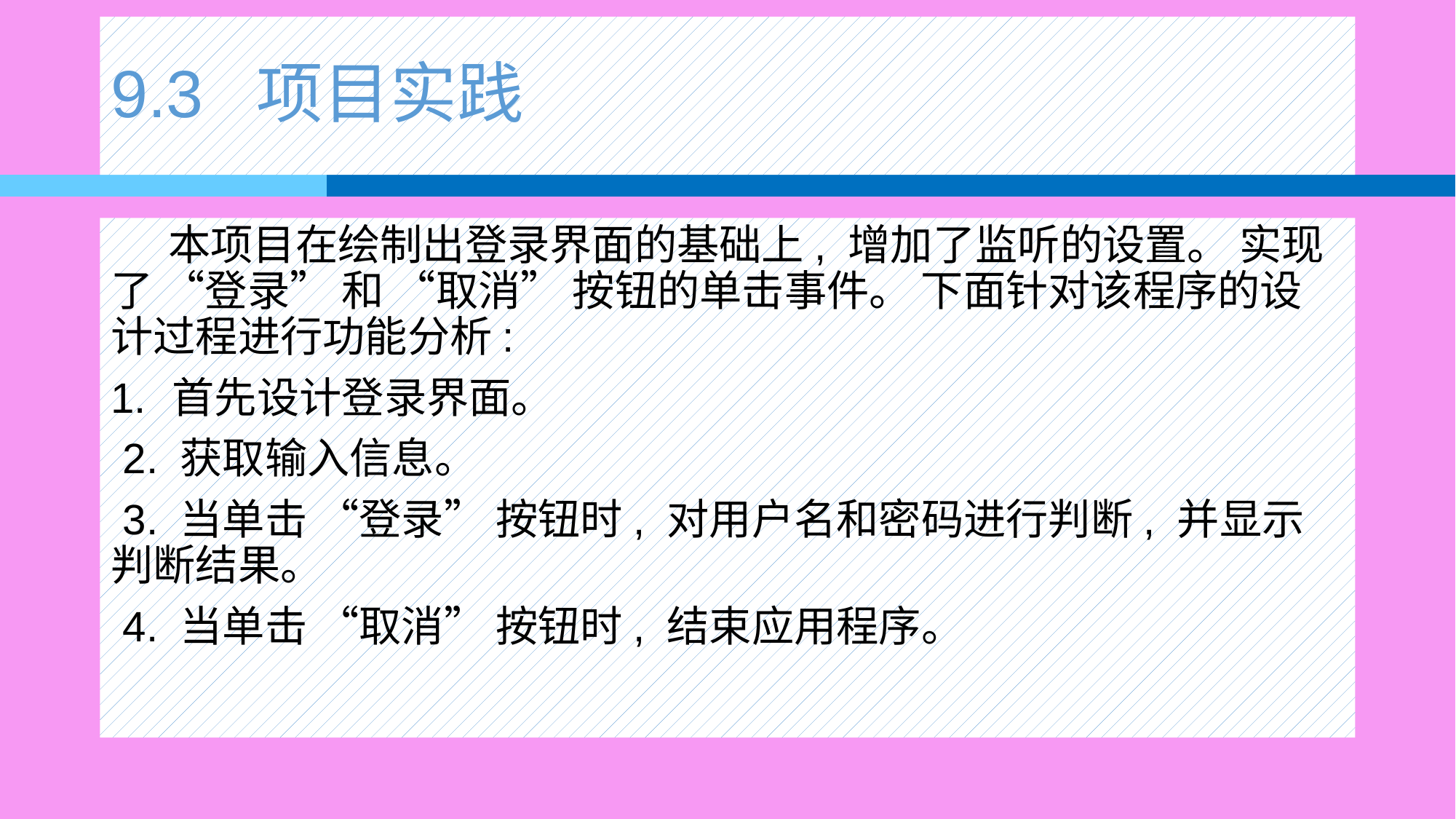

# 9.3  项目实践
     本项目在绘制出登录界面的基础上, 增加了监听的设置。 实现了 “登录” 和 “取消” 按钮的单击事件。 下面针对该程序的设计过程进行功能分析:
首先设计登录界面。
 2. 获取输入信息。
 3. 当单击 “登录” 按钮时, 对用户名和密码进行判断, 并显示判断结果。
 4. 当单击 “取消” 按钮时, 结束应用程序。